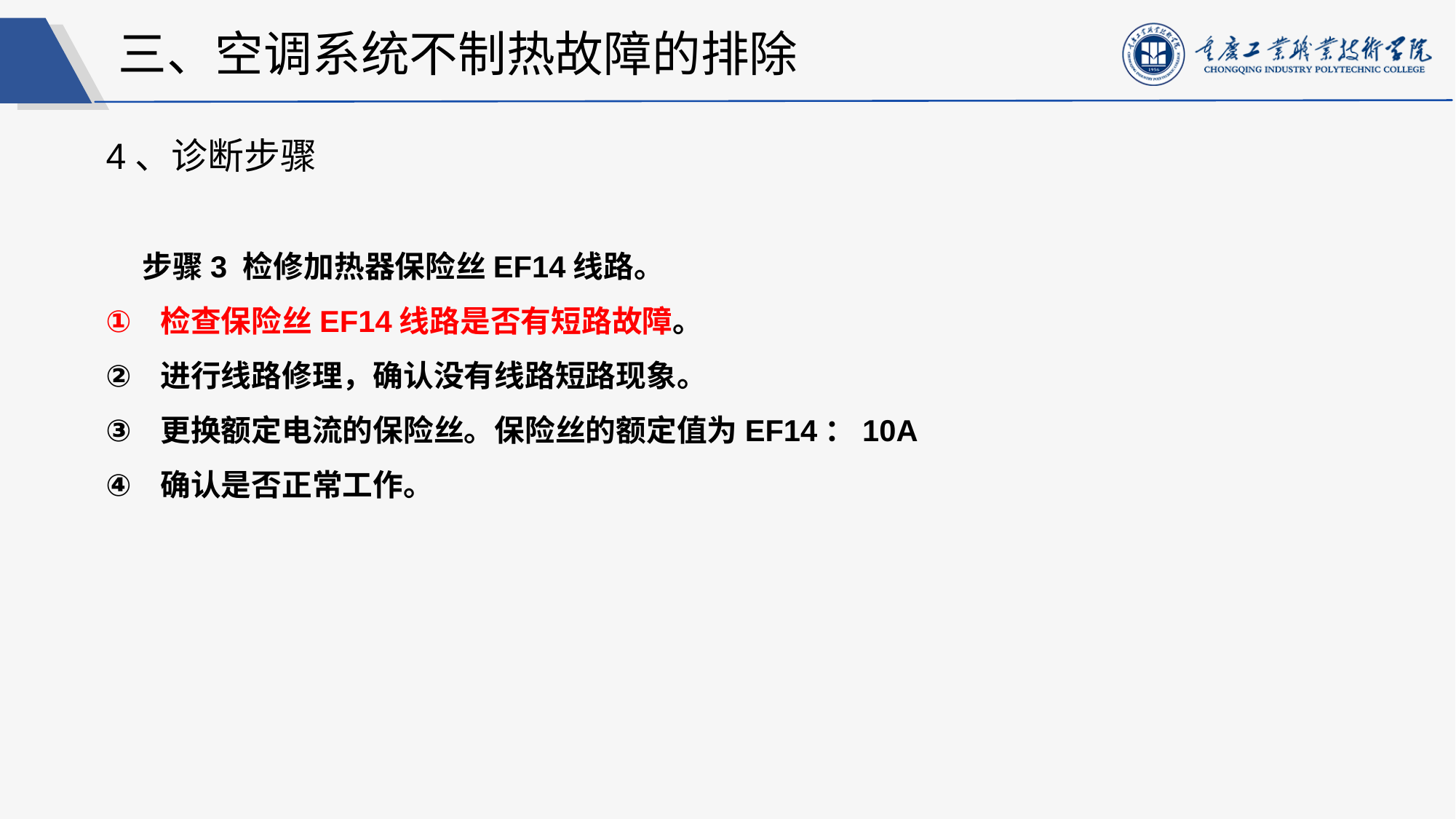

三、空调系统不制热故障的排除
4、诊断步骤
步骤3 检修加热器保险丝EF14线路。
检查保险丝EF14线路是否有短路故障。
进行线路修理，确认没有线路短路现象。
更换额定电流的保险丝。保险丝的额定值为EF14：10A
确认是否正常工作。